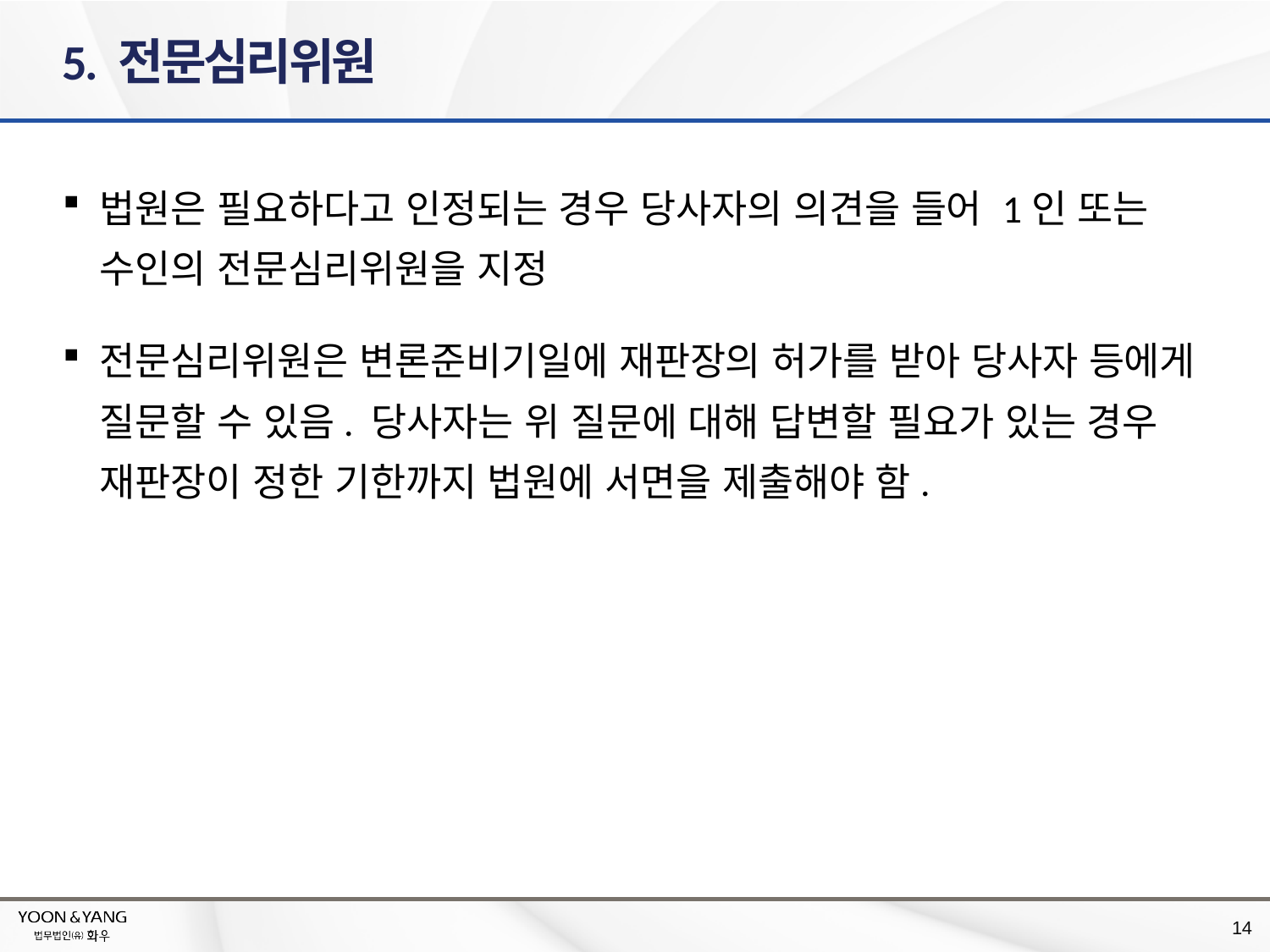

# 5. 전문심리위원
법원은 필요하다고 인정되는 경우 당사자의 의견을 들어 1인 또는 수인의 전문심리위원을 지정
전문심리위원은 변론준비기일에 재판장의 허가를 받아 당사자 등에게 질문할 수 있음. 당사자는 위 질문에 대해 답변할 필요가 있는 경우 재판장이 정한 기한까지 법원에 서면을 제출해야 함.